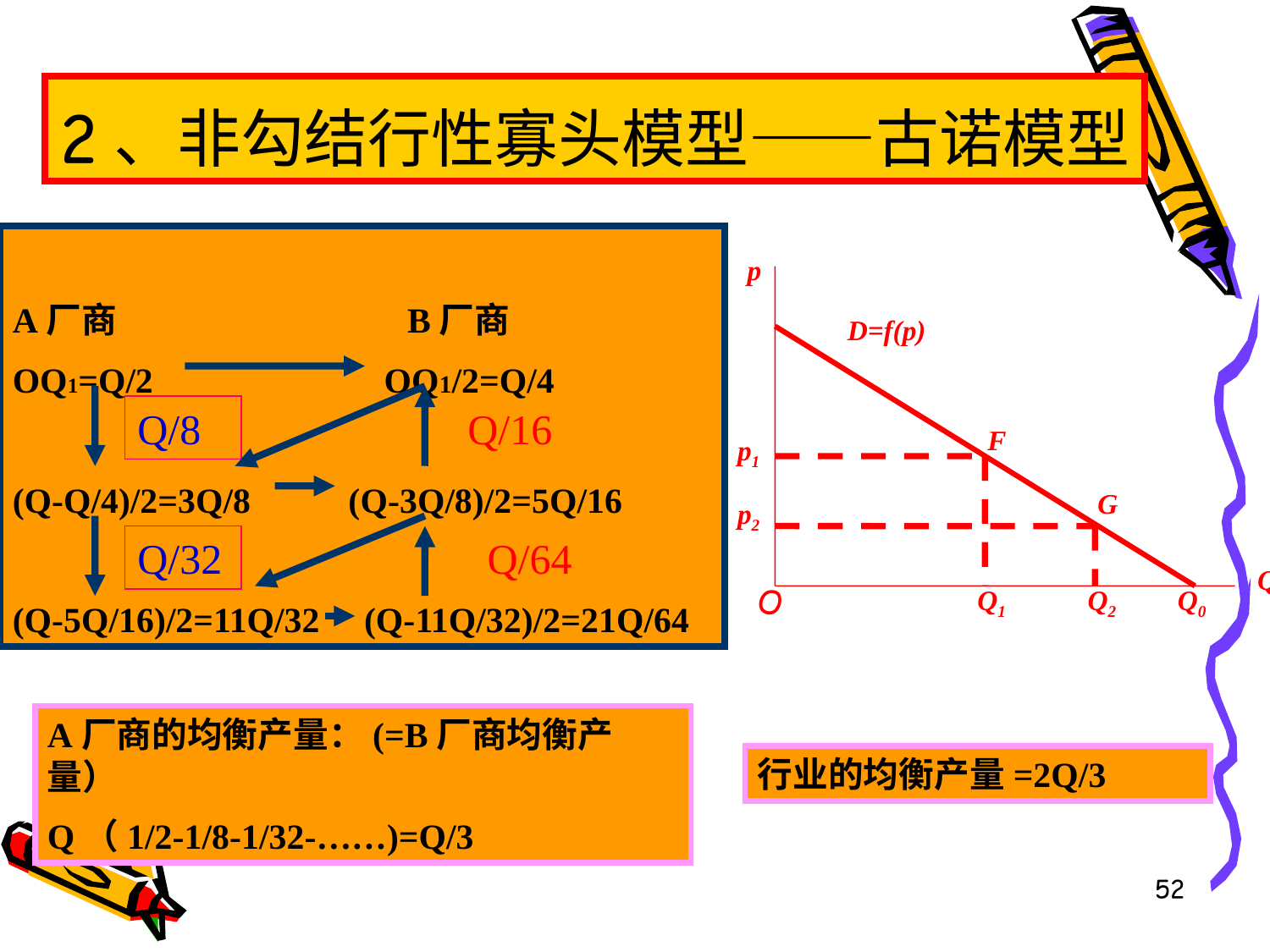

# 2、非勾结行性寡头模型——古诺模型
A厂商                                   B厂商
OQ1=Q/2                          OQ1/2=Q/4

(Q-Q/4)/2=3Q/8           (Q-3Q/8)/2=5Q/16

(Q-5Q/16)/2=11Q/32     (Q-11Q/32)/2=21Q/64
p

D=f(p)

Q

Q0

Q/8
Q/16
F
p1

Q1
G
p2

Q2

Q/32

Q/64
O

A厂商的均衡产量：(=B厂商均衡产量）
Q（1/2-1/8-1/32-……)=Q/3
行业的均衡产量=2Q/3
52